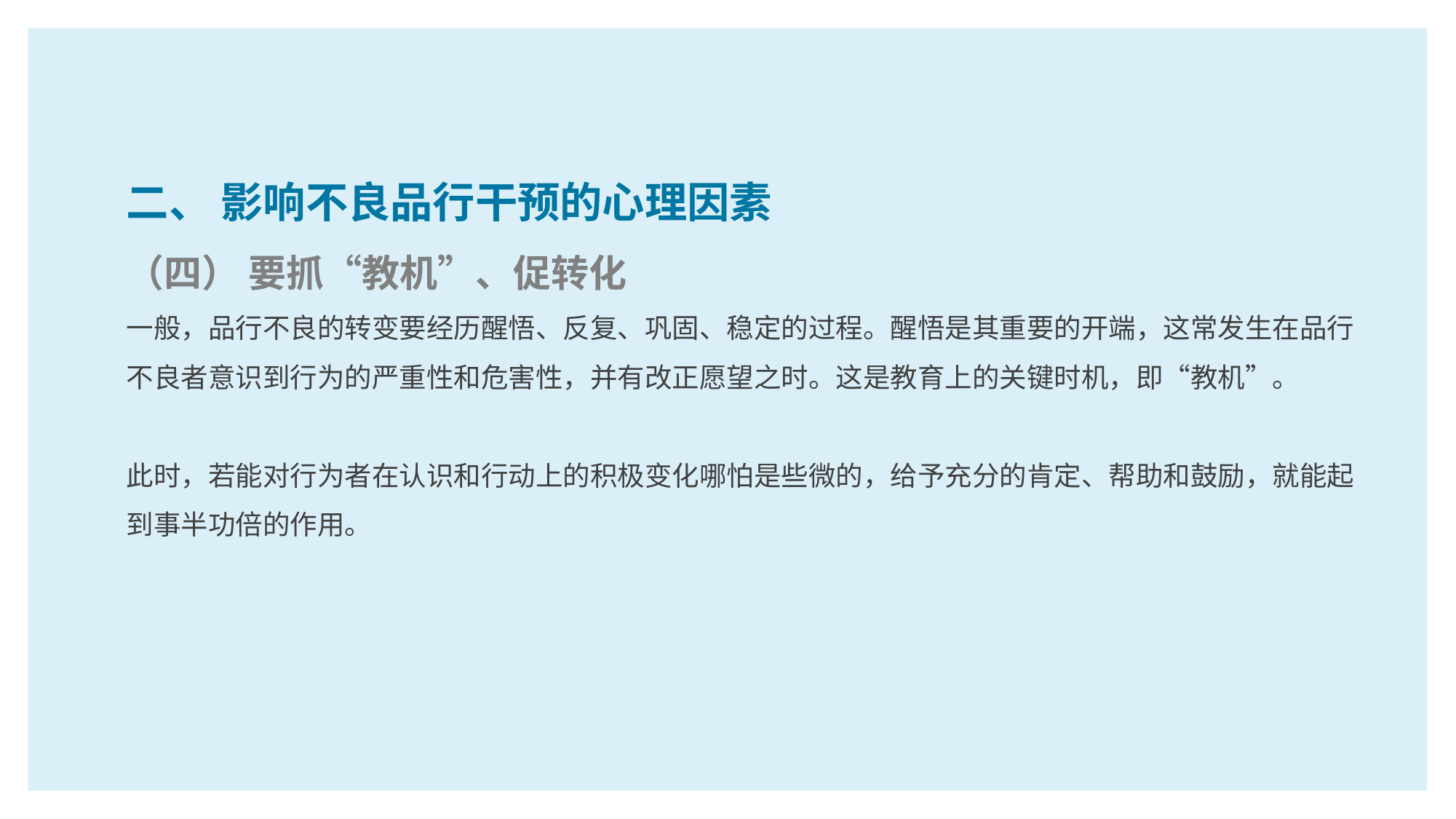

二、 影响不良品行干预的心理因素
（四） 要抓“教机”、促转化
一般，品行不良的转变要经历醒悟、反复、巩固、稳定的过程。醒悟是其重要的开端，这常发生在品行不良者意识到行为的严重性和危害性，并有改正愿望之时。这是教育上的关键时机，即“教机”。

此时，若能对行为者在认识和行动上的积极变化哪怕是些微的，给予充分的肯定、帮助和鼓励，就能起到事半功倍的作用。